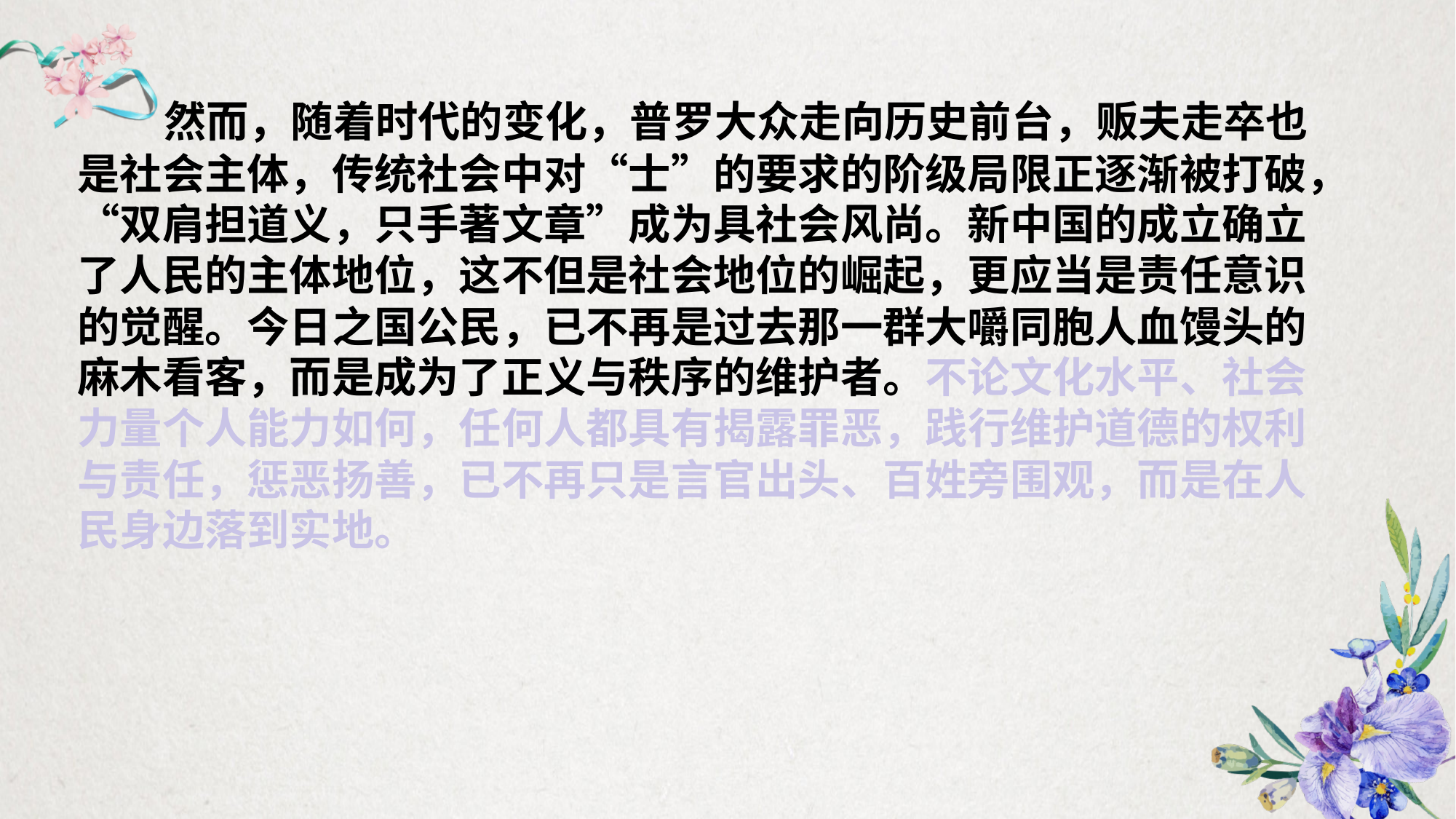

然而，随着时代的变化，普罗大众走向历史前台，贩夫走卒也是社会主体，传统社会中对“士”的要求的阶级局限正逐渐被打破，“双肩担道义，只手著文章”成为具社会风尚。新中国的成立确立了人民的主体地位，这不但是社会地位的崛起，更应当是责任意识的觉醒。今日之国公民，已不再是过去那一群大嚼同胞人血馒头的麻木看客，而是成为了正义与秩序的维护者。不论文化水平、社会力量个人能力如何，任何人都具有揭露罪恶，践行维护道德的权利与责任，惩恶扬善，已不再只是言官出头、百姓旁围观，而是在人民身边落到实地。